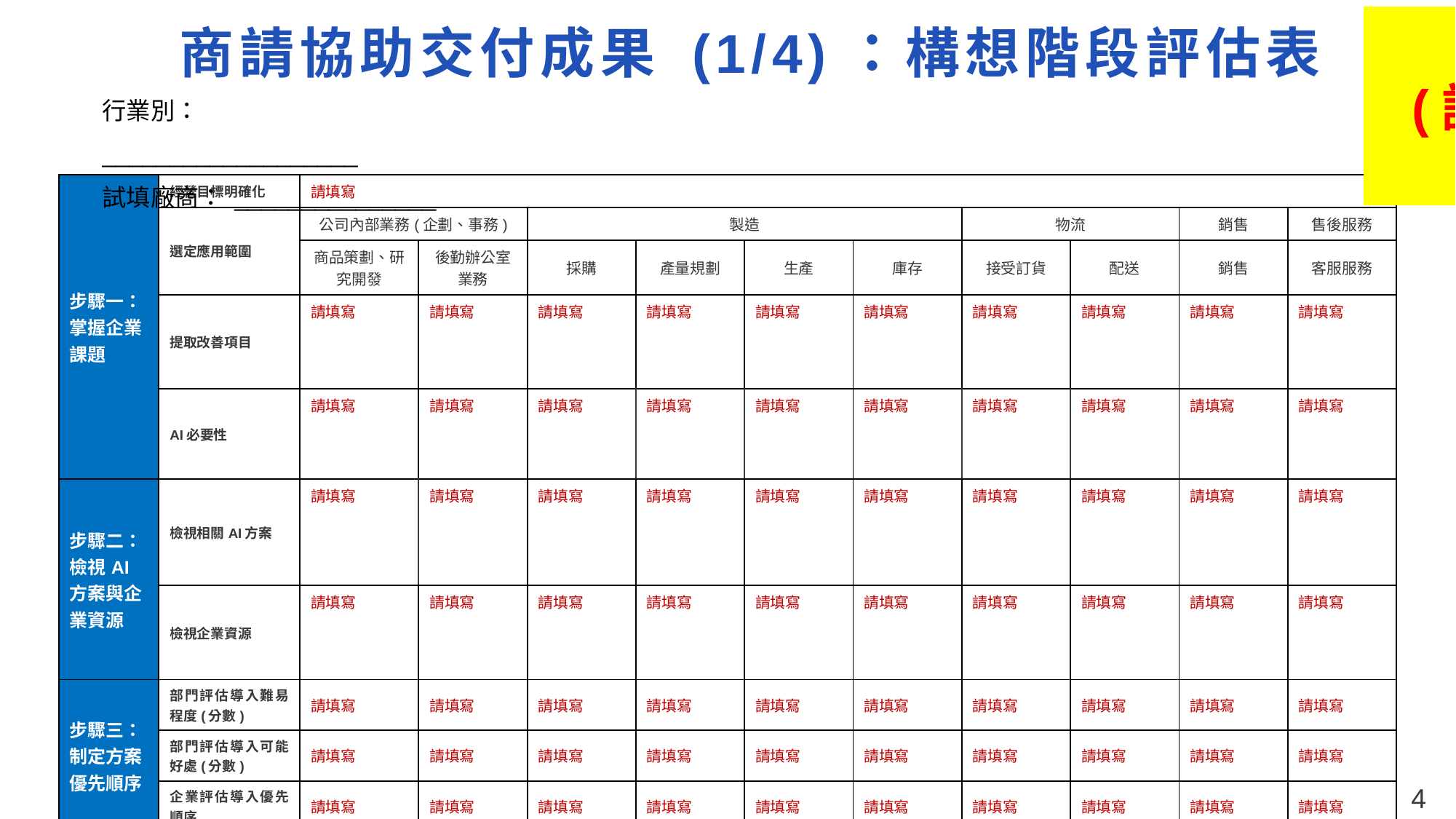

請填寫本頁
(請勿修改表頭格式)
# 商請協助交付成果 (1/4)：構想階段評估表
行業別：___________________
試填廠商： _______________
| 步驟一： 掌握企業課題 | 經營目標明確化 | 請填寫 |  |  |  |  |  |  |  |  |  |
| --- | --- | --- | --- | --- | --- | --- | --- | --- | --- | --- | --- |
|  | 選定應用範圍 | 公司內部業務(企劃、事務) |  | 製造 |  |  |  | 物流 |  | 銷售 | 售後服務 |
|  |  | 商品策劃、研究開發 | 後勤辦公室業務 | 採購 | 產量規劃 | 生產 | 庫存 | 接受訂貨 | 配送 | 銷售 | 客服服務 |
|  | 提取改善項目 | 請填寫 | 請填寫 | 請填寫 | 請填寫 | 請填寫 | 請填寫 | 請填寫 | 請填寫 | 請填寫 | 請填寫 |
|  | AI必要性 | 請填寫 | 請填寫 | 請填寫 | 請填寫 | 請填寫 | 請填寫 | 請填寫 | 請填寫 | 請填寫 | 請填寫 |
| 步驟二： 檢視AI 方案與企業資源 | 檢視相關AI方案 | 請填寫 | 請填寫 | 請填寫 | 請填寫 | 請填寫 | 請填寫 | 請填寫 | 請填寫 | 請填寫 | 請填寫 |
|  | 檢視企業資源 | 請填寫 | 請填寫 | 請填寫 | 請填寫 | 請填寫 | 請填寫 | 請填寫 | 請填寫 | 請填寫 | 請填寫 |
| 步驟三： 制定方案優先順序 | 部門評估導入難易程度(分數) | 請填寫 | 請填寫 | 請填寫 | 請填寫 | 請填寫 | 請填寫 | 請填寫 | 請填寫 | 請填寫 | 請填寫 |
|  | 部門評估導入可能好處(分數) | 請填寫 | 請填寫 | 請填寫 | 請填寫 | 請填寫 | 請填寫 | 請填寫 | 請填寫 | 請填寫 | 請填寫 |
|  | 企業評估導入優先順序 | 請填寫 | 請填寫 | 請填寫 | 請填寫 | 請填寫 | 請填寫 | 請填寫 | 請填寫 | 請填寫 | 請填寫 |
4